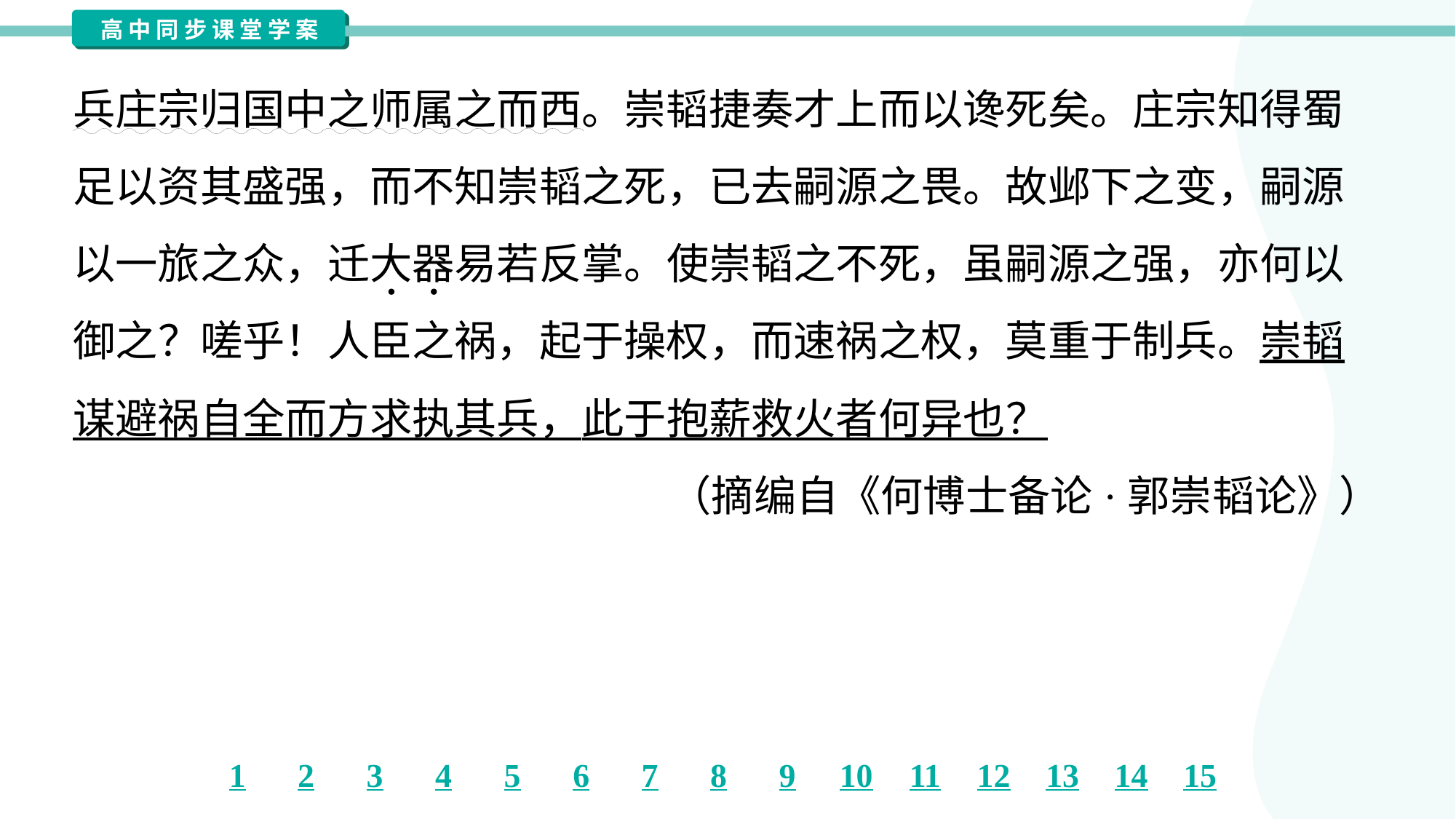

兵庄宗归国中之师属之而西。崇韬捷奏才上而以谗死矣。庄宗知得蜀
足以资其盛强，而不知崇韬之死，已去嗣源之畏。故邺下之变，嗣源
以一旅之众，迁大器易若反掌。使崇韬之不死，虽嗣源之强，亦何以
御之？嗟乎！人臣之祸，起于操权，而速祸之权，莫重于制兵。崇韬
谋避祸自全而方求执其兵，此于抱薪救火者何异也？
（摘编自《何博士备论·郭崇韬论》）